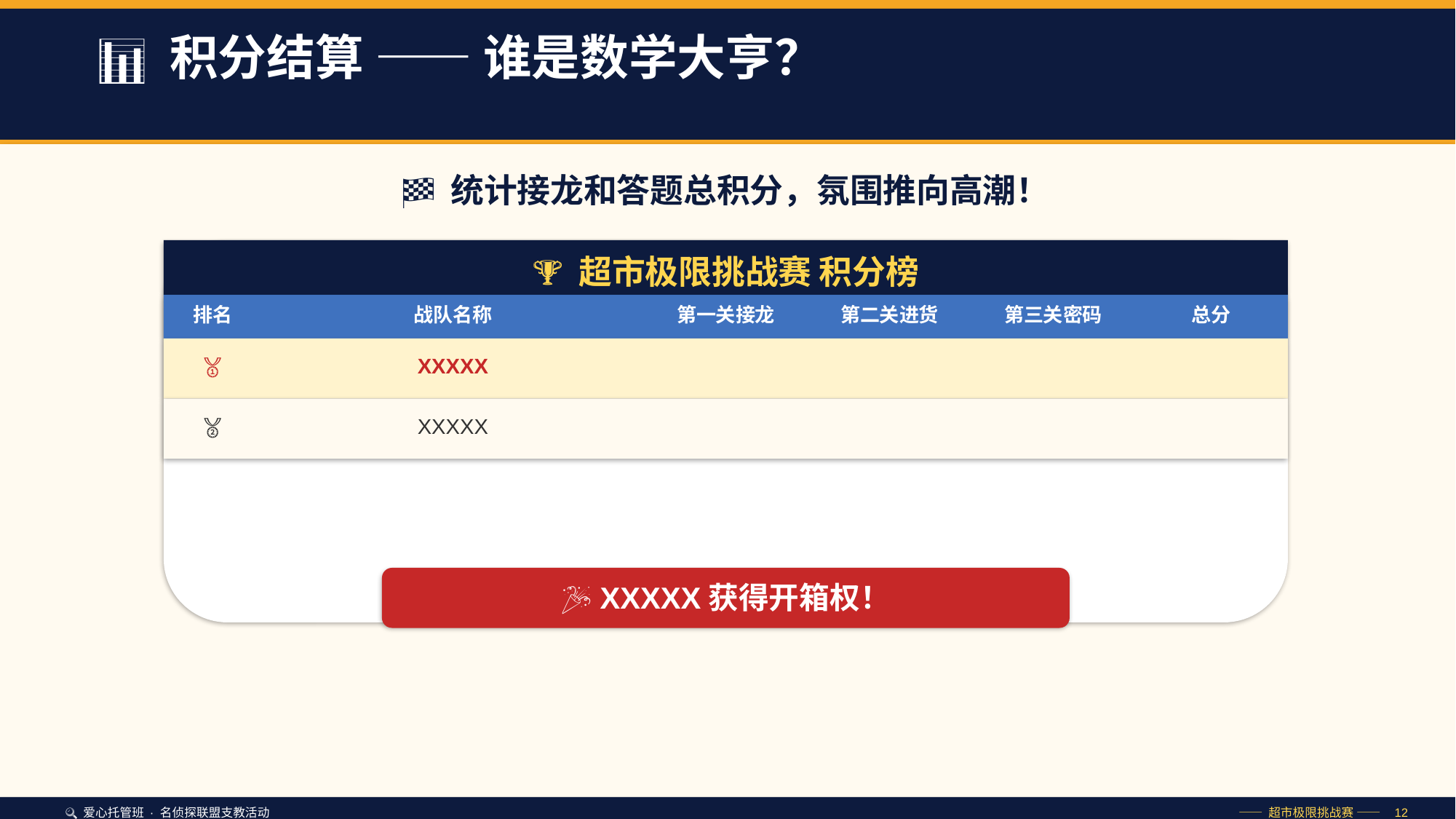

📊 积分结算 —— 谁是数学大亨？

🏁 统计接龙和答题总积分，氛围推向高潮！

🏆 超市极限挑战赛 积分榜

排名
战队名称
第一关接龙
第二关进货
第三关密码
总分

🥇
XXXXX

🥈
XXXXX

🎉 XXXXX获得开箱权！

🔍 爱心托管班 · 名侦探联盟支教活动
—— 超市极限挑战赛 ——    12